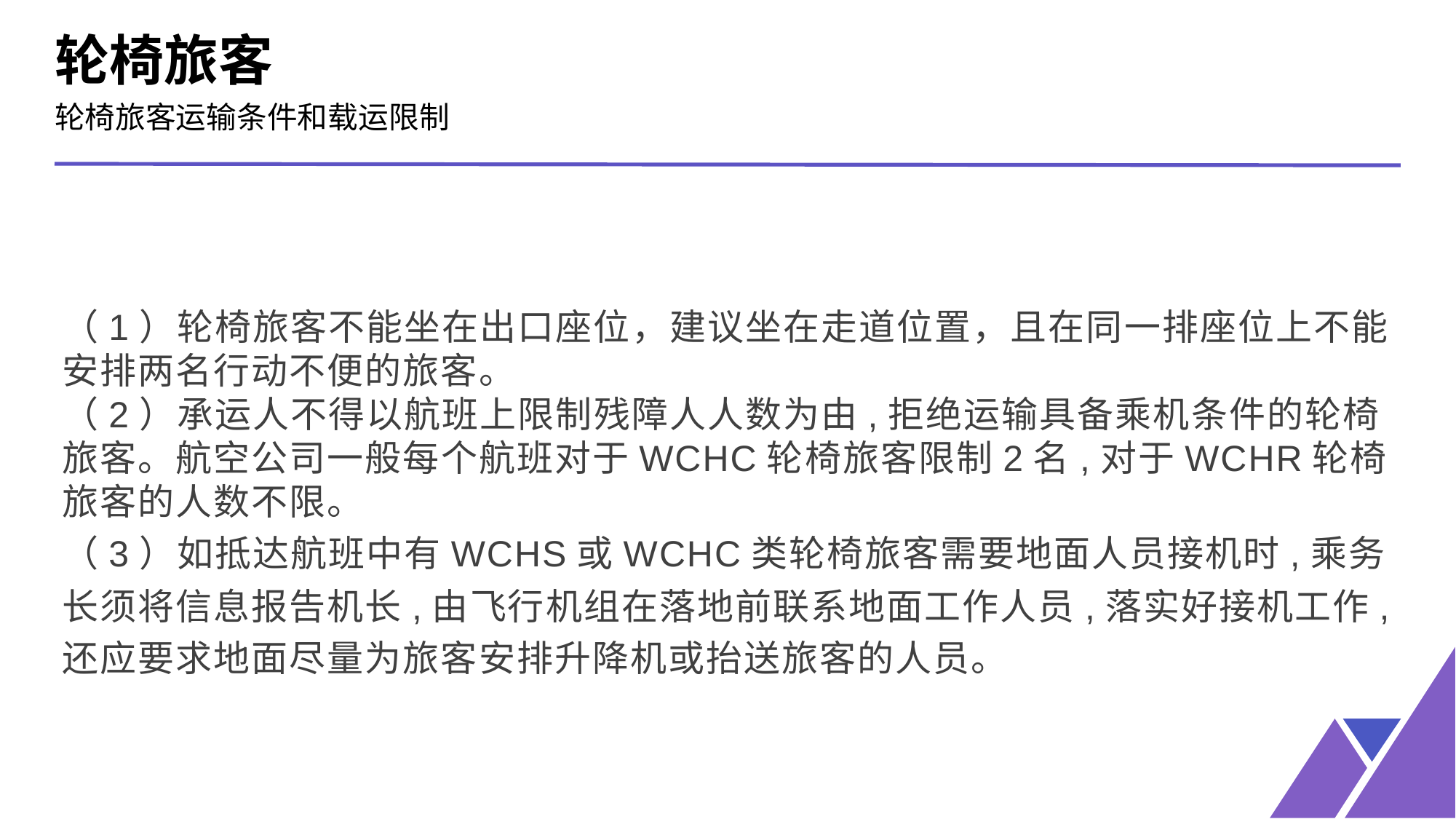

轮椅旅客
轮椅旅客运输条件和载运限制
（1）轮椅旅客不能坐在出口座位，建议坐在走道位置，且在同一排座位上不能安排两名行动不便的旅客。
（2）承运人不得以航班上限制残障人人数为由,拒绝运输具备乘机条件的轮椅旅客。航空公司一般每个航班对于WCHC轮椅旅客限制2名,对于WCHR轮椅旅客的人数不限。
（3）如抵达航班中有WCHS或WCHC类轮椅旅客需要地面人员接机时,乘务长须将信息报告机长,由飞行机组在落地前联系地面工作人员,落实好接机工作,还应要求地面尽量为旅客安排升降机或抬送旅客的人员。